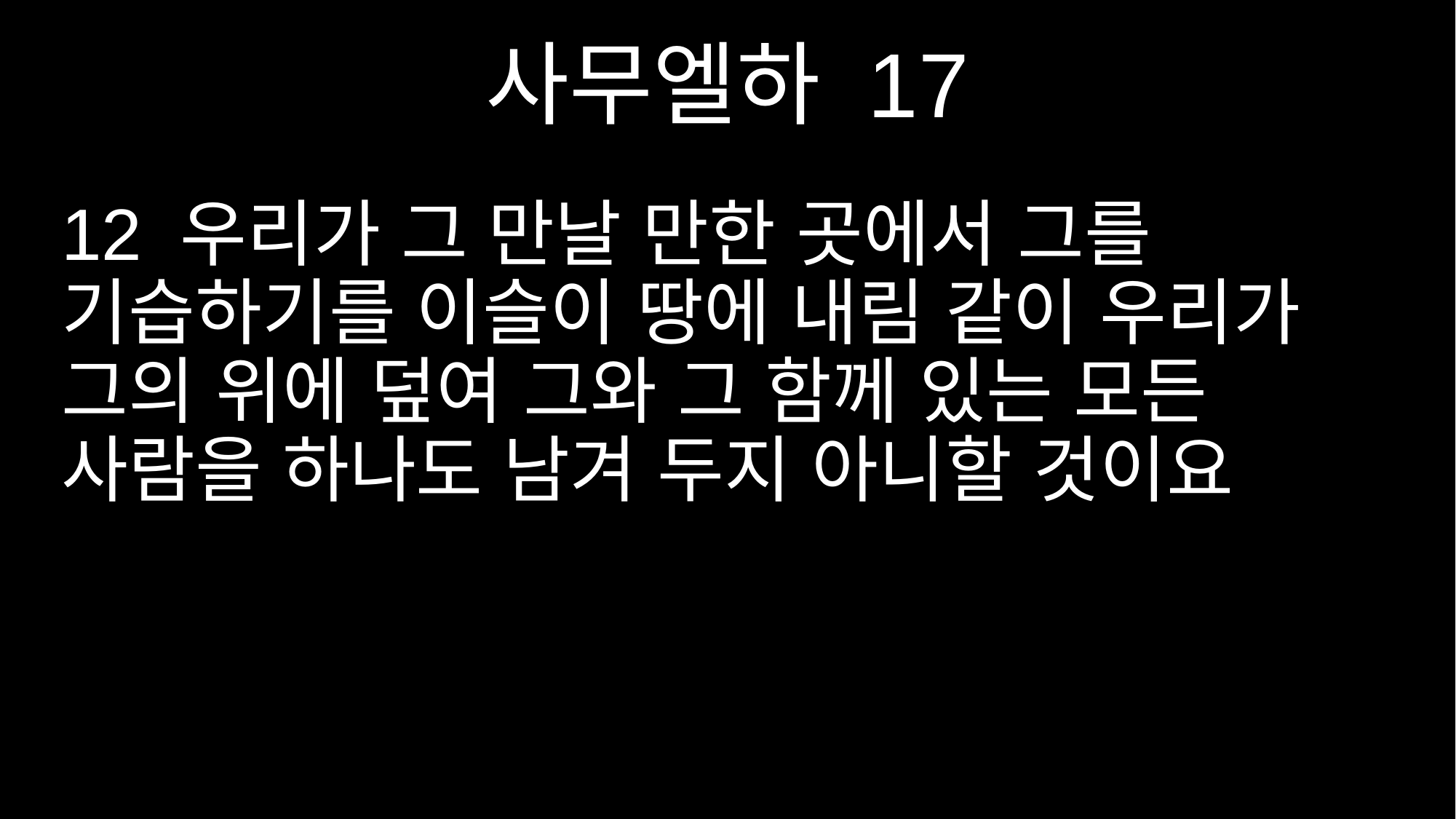

사무엘하 17
12 우리가 그 만날 만한 곳에서 그를 기습하기를 이슬이 땅에 내림 같이 우리가 그의 위에 덮여 그와 그 함께 있는 모든 사람을 하나도 남겨 두지 아니할 것이요